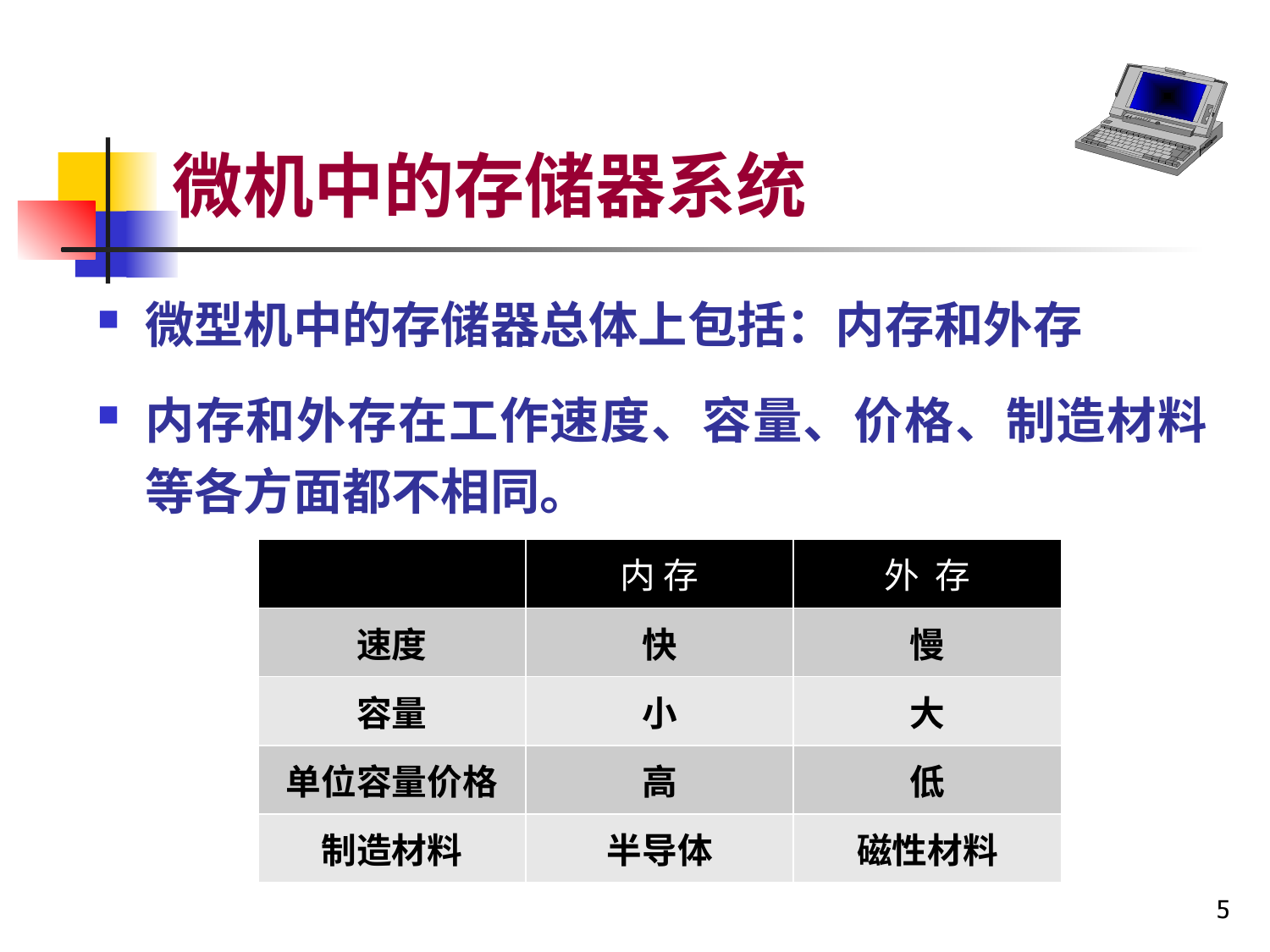

# 微机中的存储器系统
微型机中的存储器总体上包括：内存和外存
内存和外存在工作速度、容量、价格、制造材料等各方面都不相同。
|  | 内 存 | 外 存 |
| --- | --- | --- |
| 速度 | 快 | 慢 |
| 容量 | 小 | 大 |
| 单位容量价格 | 高 | 低 |
| 制造材料 | 半导体 | 磁性材料 |
5